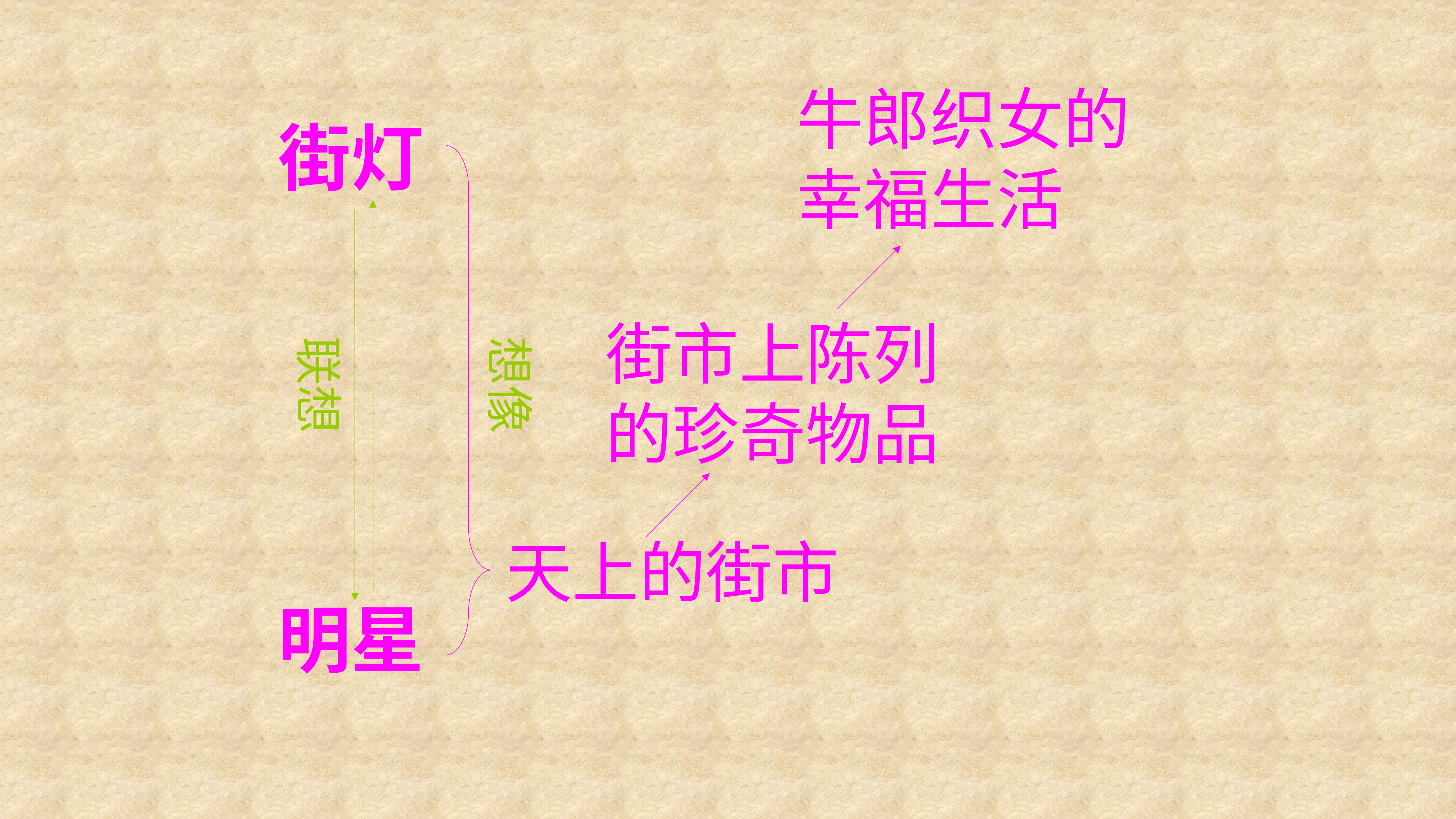

牛郎织女的幸福生活
街灯

街市上陈列的珍奇物品

天上的街市
明星

联想
想像